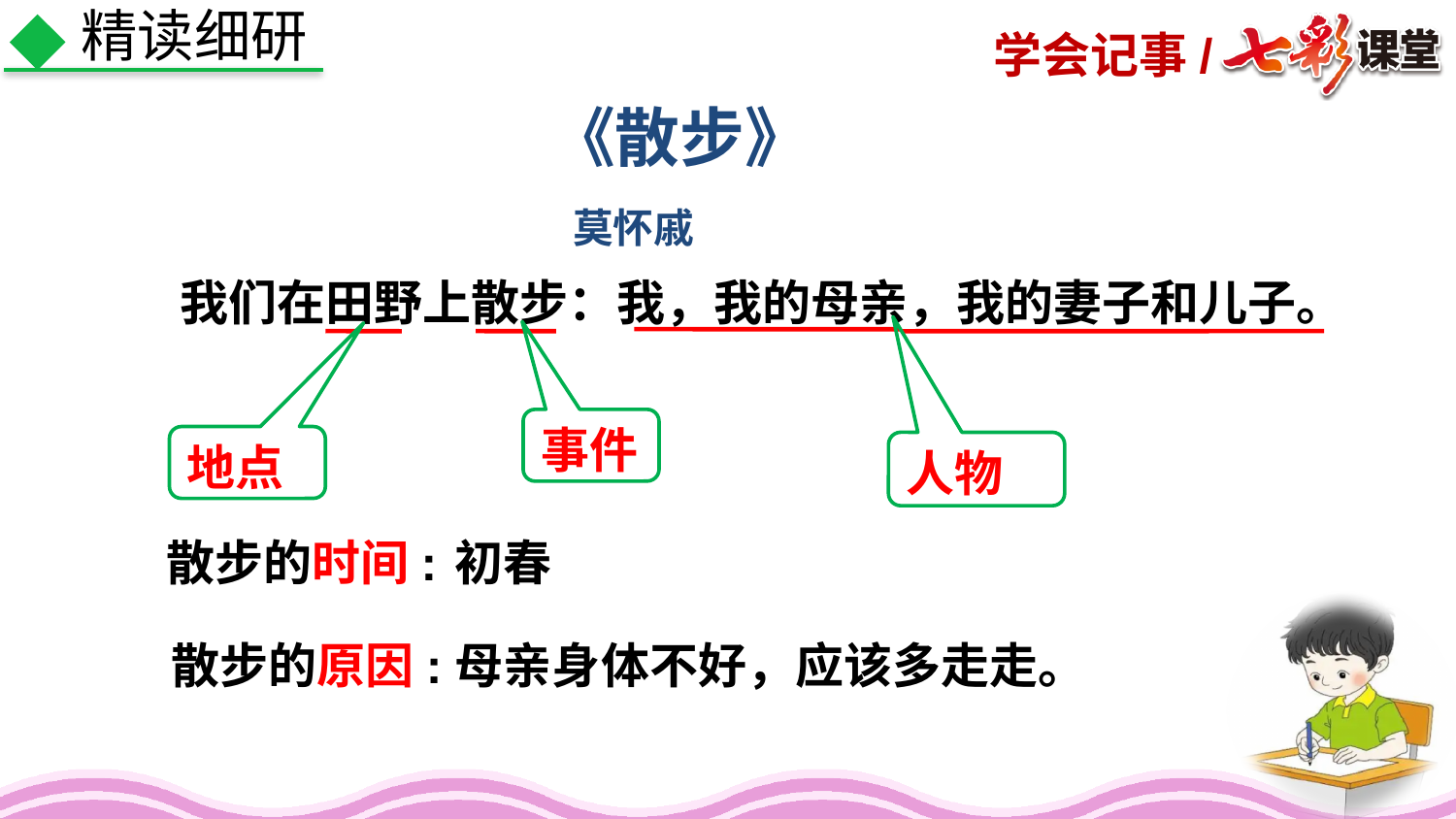

精读细研

   《散步》

         莫怀戚
       我们在田野上散步：我，我的母亲，我的妻子和儿子。

事件
地点
人物
散步的时间:
初春
散步的原因:
母亲身体不好，应该多走走。